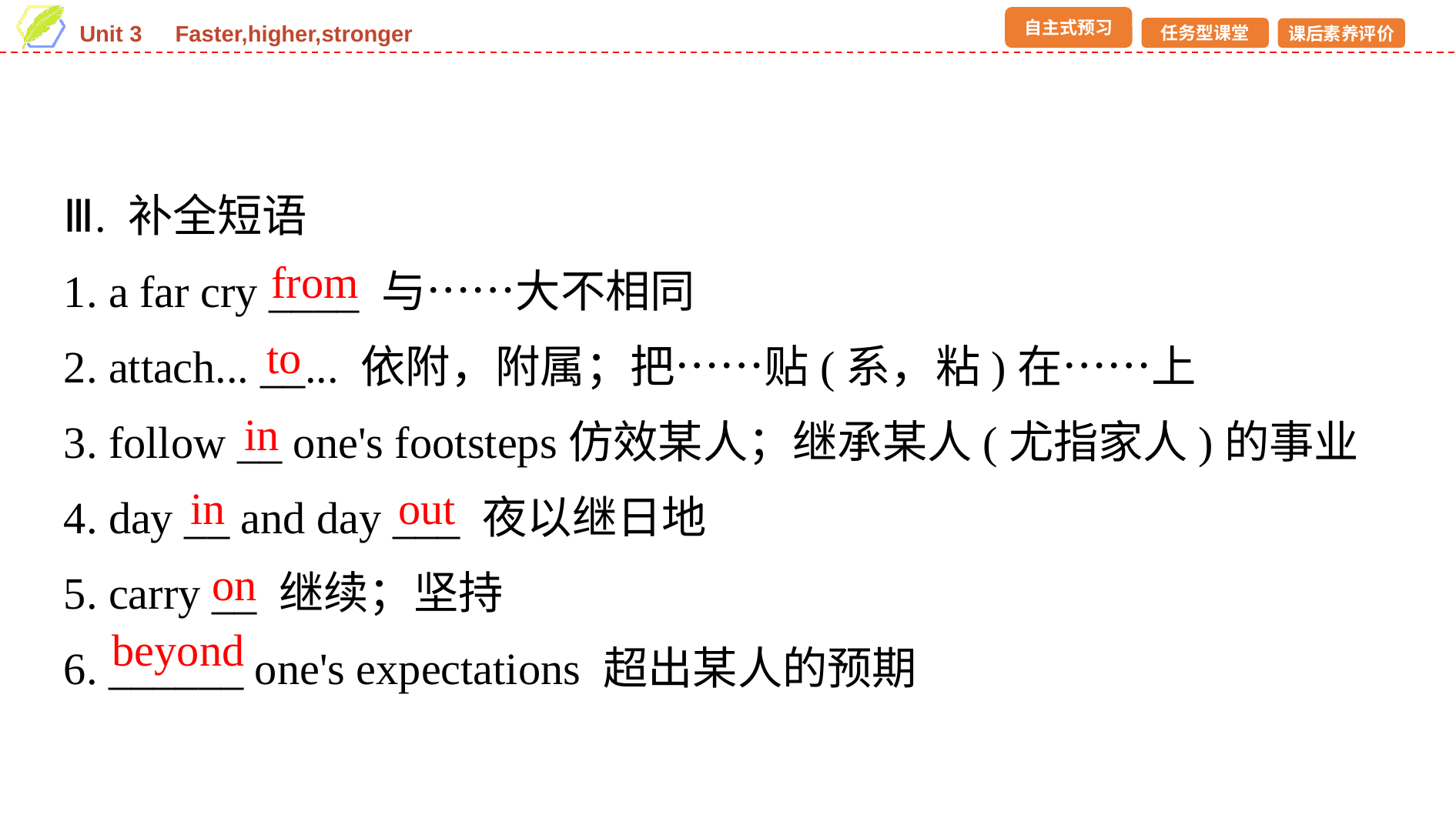

Ⅲ. 补全短语
1. a far cry ____ 与……大不相同
2. attach... __... 依附，附属；把……贴(系，粘)在……上
3. follow __ one's footsteps仿效某人；继承某人(尤指家人)的事业
4. day __ and day ___ 夜以继日地
5. carry __ 继续；坚持
6. ______ one's expectations 超出某人的预期
from
to
in
in
out
on
beyond